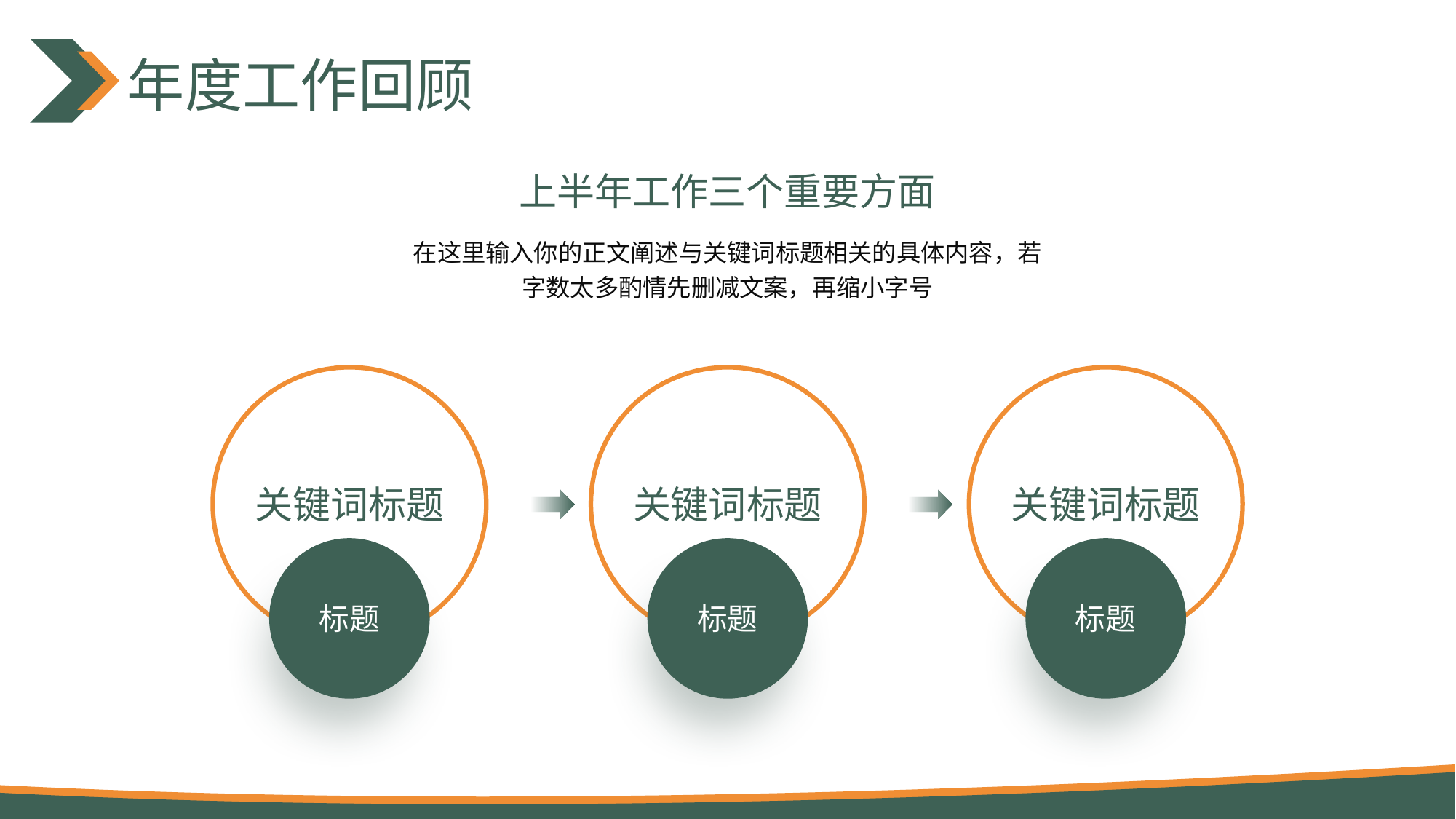

年度工作回顾
上半年工作三个重要方面
在这里输入你的正文阐述与关键词标题相关的具体内容，若字数太多酌情先删减文案，再缩小字号

关键词标题

标题

关键词标题

标题

关键词标题

标题